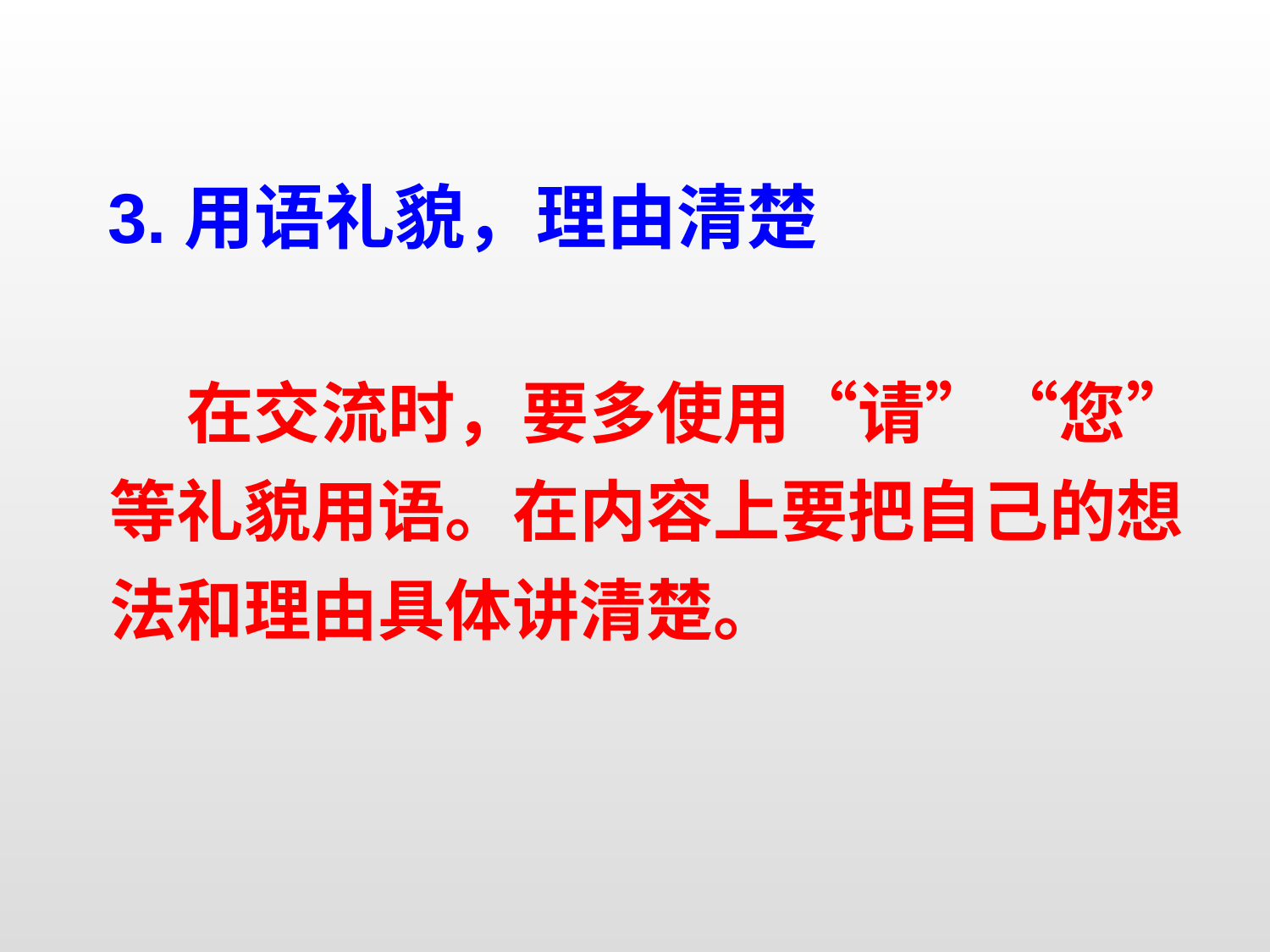

3.用语礼貌，理由清楚
    在交流时，要多使用“请”“您”等礼貌用语。在内容上要把自己的想法和理由具体讲清楚。